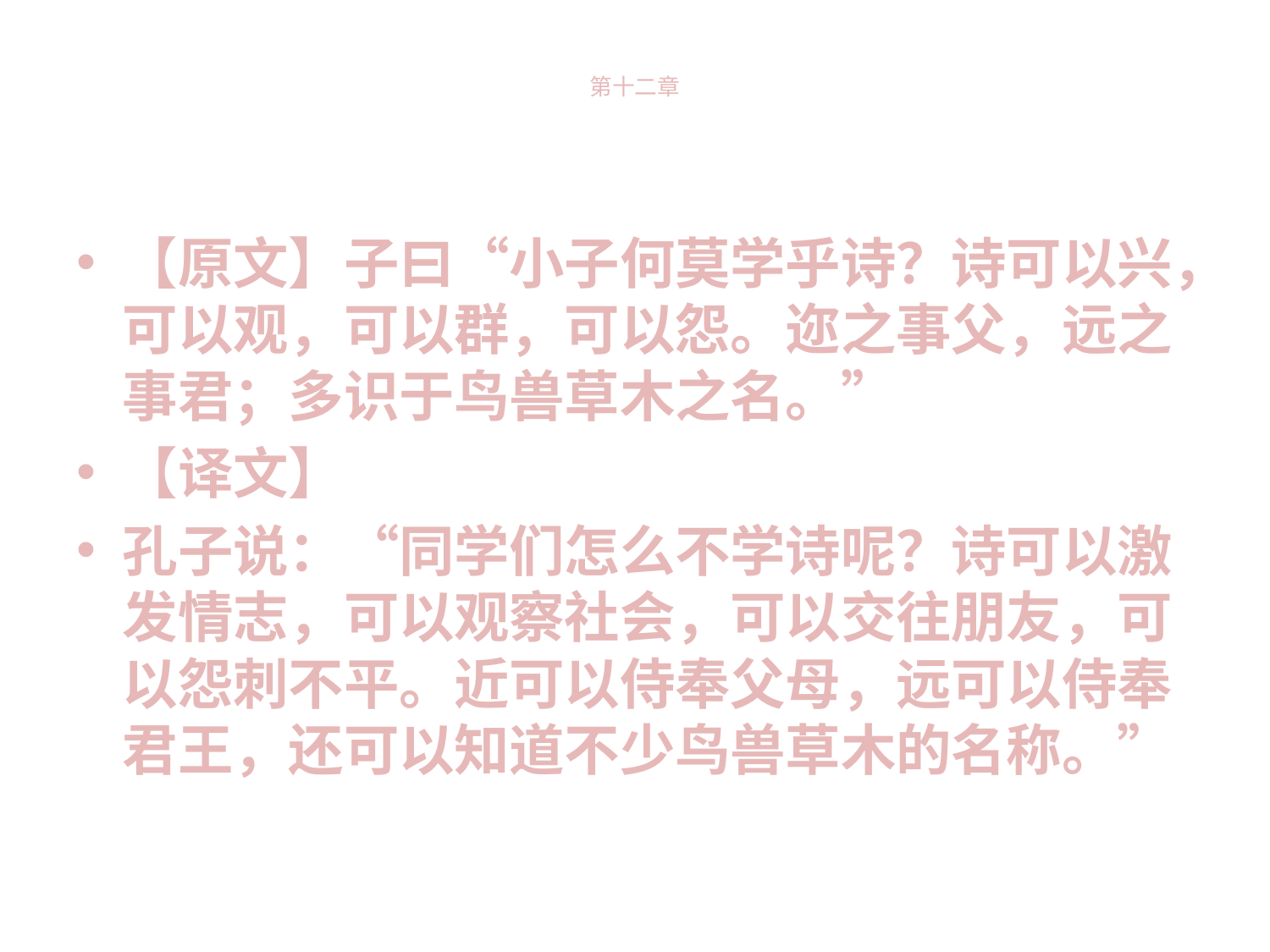

# 第十二章
【原文】子曰“小子何莫学乎诗？诗可以兴，可以观，可以群，可以怨。迩之事父，远之事君；多识于鸟兽草木之名。”
【译文】
孔子说：“同学们怎么不学诗呢？诗可以激发情志，可以观察社会，可以交往朋友，可以怨刺不平。近可以侍奉父母，远可以侍奉君王，还可以知道不少鸟兽草木的名称。”